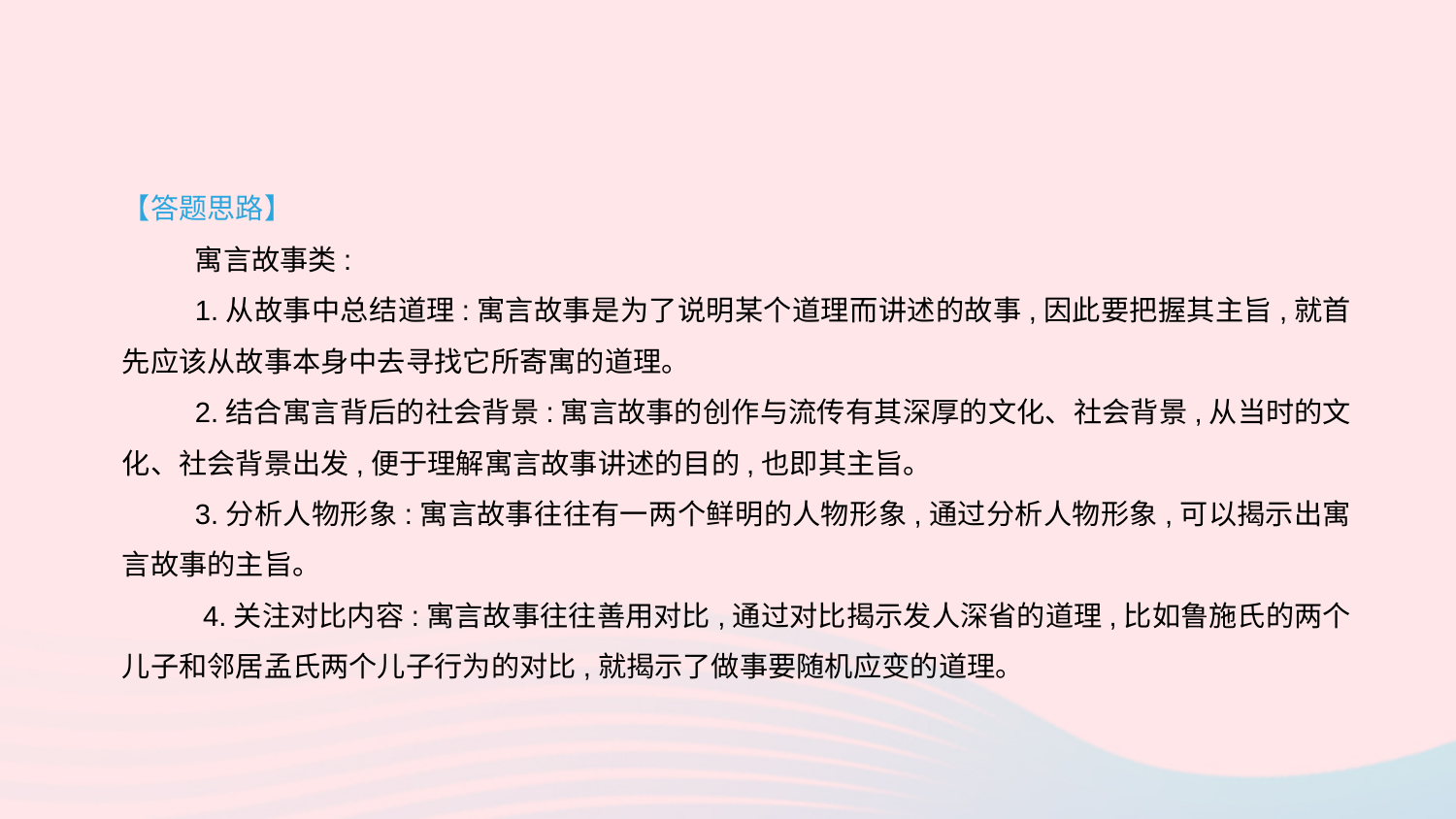

【答题思路】
寓言故事类:
1.从故事中总结道理:寓言故事是为了说明某个道理而讲述的故事,因此要把握其主旨,就首先应该从故事本身中去寻找它所寄寓的道理。
2.结合寓言背后的社会背景:寓言故事的创作与流传有其深厚的文化、社会背景,从当时的文化、社会背景出发,便于理解寓言故事讲述的目的,也即其主旨。
3.分析人物形象:寓言故事往往有一两个鲜明的人物形象,通过分析人物形象,可以揭示出寓言故事的主旨。
 4.关注对比内容:寓言故事往往善用对比,通过对比揭示发人深省的道理,比如鲁施氏的两个儿子和邻居孟氏两个儿子行为的对比,就揭示了做事要随机应变的道理。